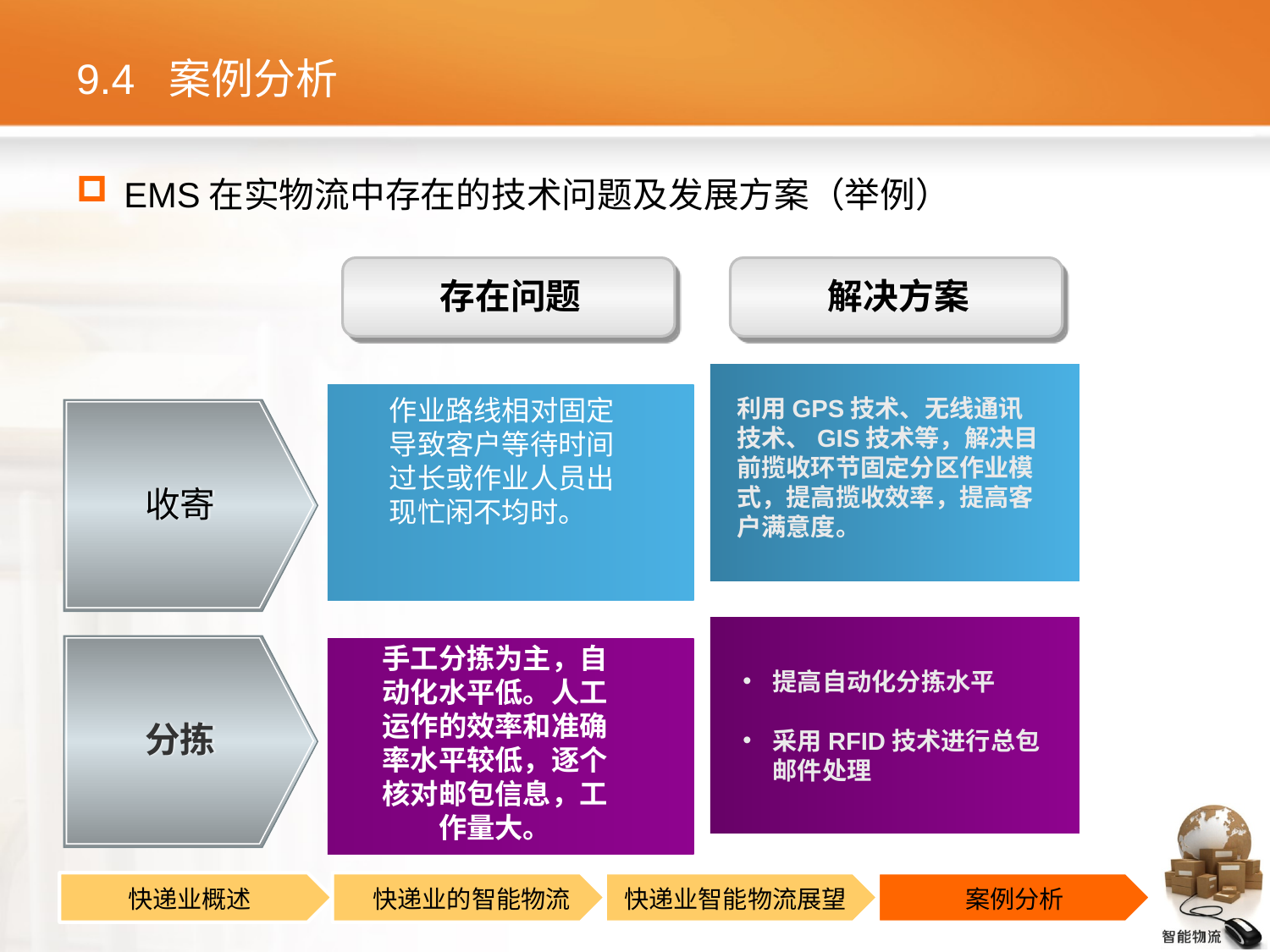

# 9.4  案例分析
EMS在实物流中存在的技术问题及发展方案（举例）

存在问题
解决方案

作业路线相对固定导致客户等待时间过长或作业人员出现忙闲不均时。
利用GPS技术、无线通讯技术、GIS技术等，解决目前揽收环节固定分区作业模式，提高揽收效率，提高客户满意度。

收寄

手工分拣为主，自动化水平低。人工运作的效率和准确率水平较低，逐个核对邮包信息，工作量大。

提高自动化分拣水平

采用RFID技术进行总包邮件处理
分拣